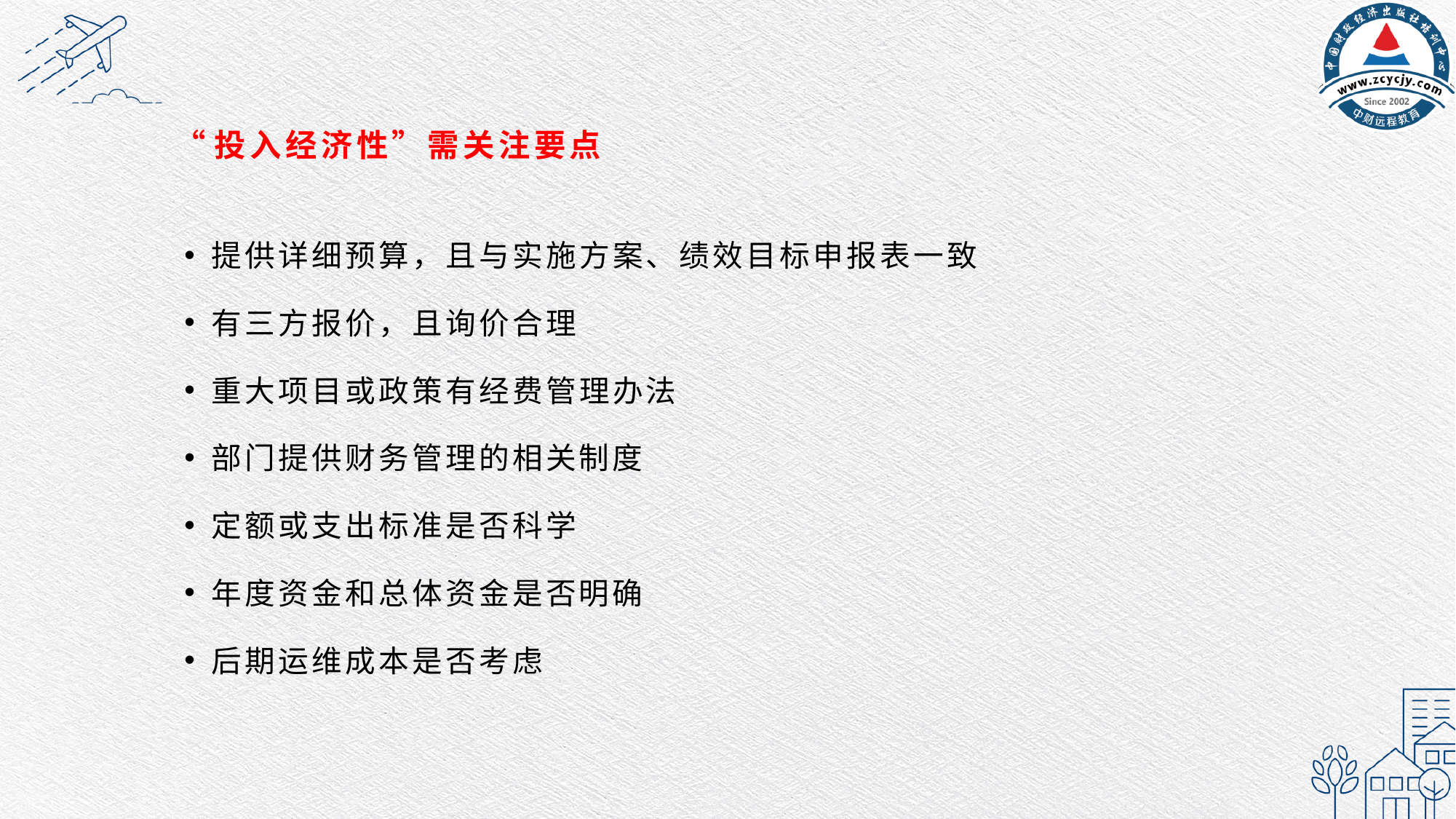

# “投入经济性”需关注要点
提供详细预算，且与实施方案、绩效目标申报表一致
有三方报价，且询价合理
重大项目或政策有经费管理办法
部门提供财务管理的相关制度
定额或支出标准是否科学
年度资金和总体资金是否明确
后期运维成本是否考虑